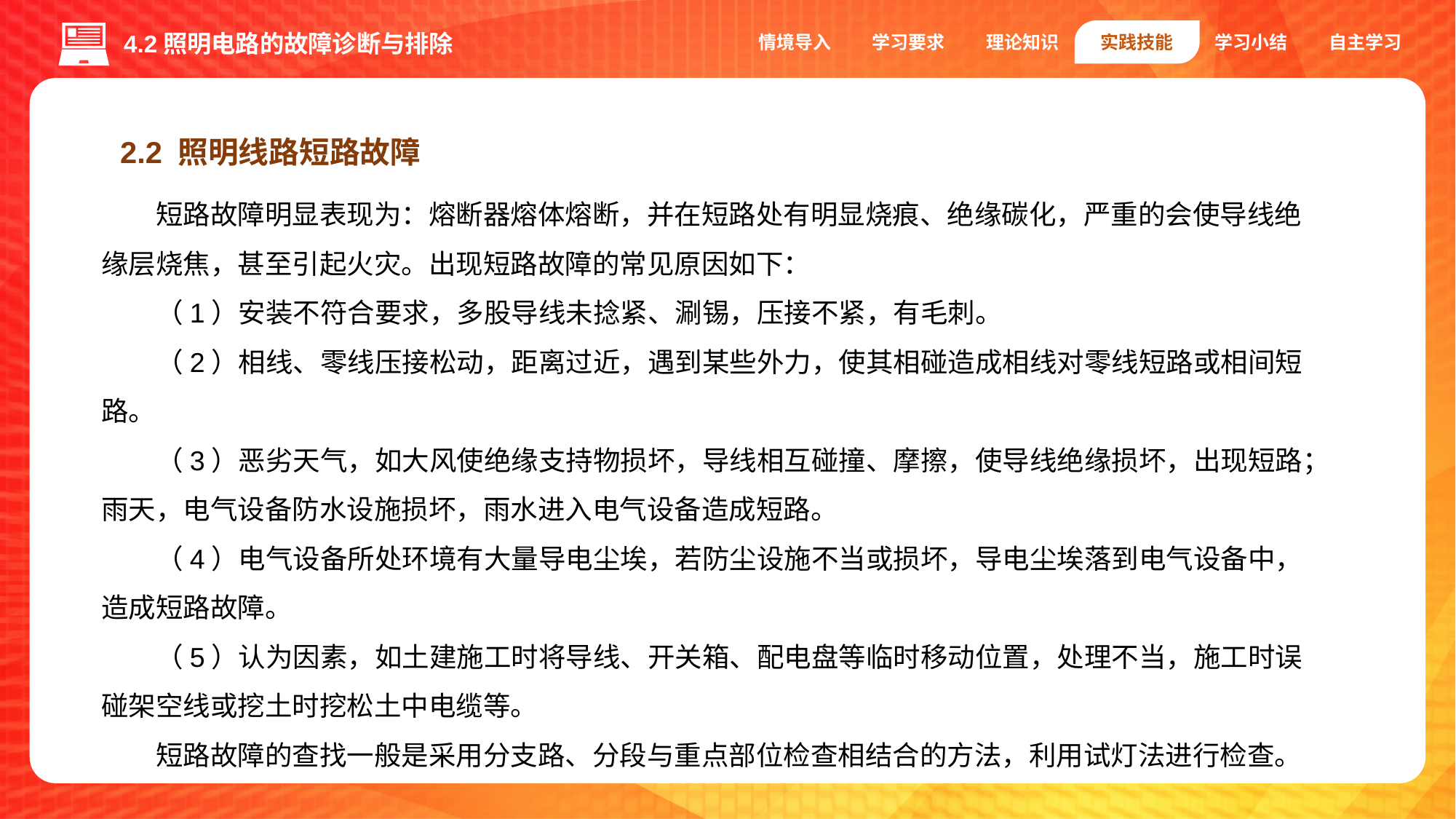

情境导入
学习要求
理论知识
实践技能
学习小结
自主学习

4.2照明电路的故障诊断与排除
2.2 照明线路短路故障
短路故障明显表现为：熔断器熔体熔断，并在短路处有明显烧痕、绝缘碳化，严重的会使导线绝缘层烧焦，甚至引起火灾。出现短路故障的常见原因如下：
（1）安装不符合要求，多股导线未捻紧、涮锡，压接不紧，有毛刺。
（2）相线、零线压接松动，距离过近，遇到某些外力，使其相碰造成相线对零线短路或相间短路。
（3）恶劣天气，如大风使绝缘支持物损坏，导线相互碰撞、摩擦，使导线绝缘损坏，出现短路；雨天，电气设备防水设施损坏，雨水进入电气设备造成短路。
（4）电气设备所处环境有大量导电尘埃，若防尘设施不当或损坏，导电尘埃落到电气设备中，造成短路故障。
（5）认为因素，如土建施工时将导线、开关箱、配电盘等临时移动位置，处理不当，施工时误碰架空线或挖土时挖松土中电缆等。
短路故障的查找一般是采用分支路、分段与重点部位检查相结合的方法，利用试灯法进行检查。